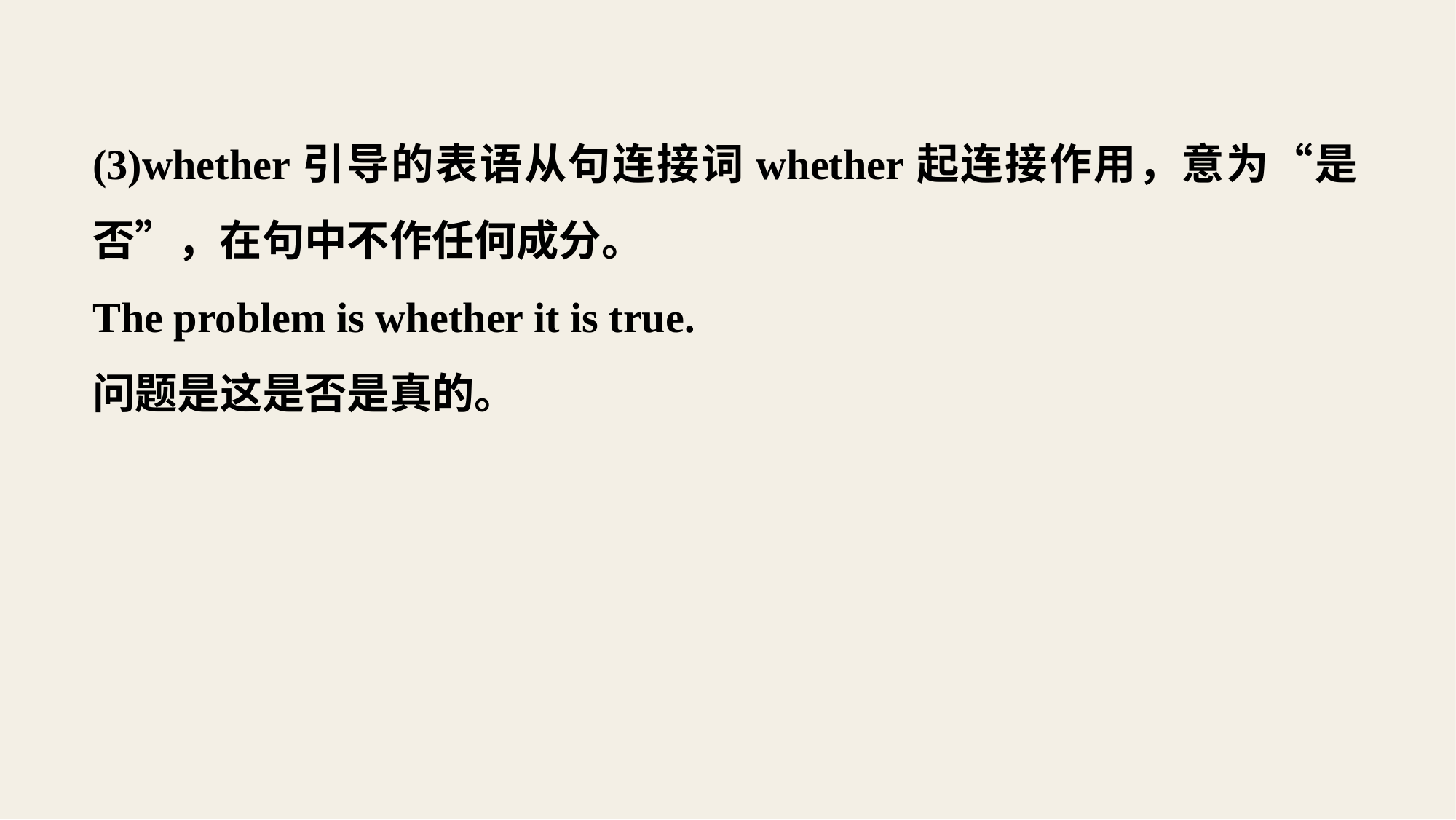

(3)whether引导的表语从句连接词whether起连接作用，意为“是否”，在句中不作任何成分。
The problem is whether it is true.
问题是这是否是真的。